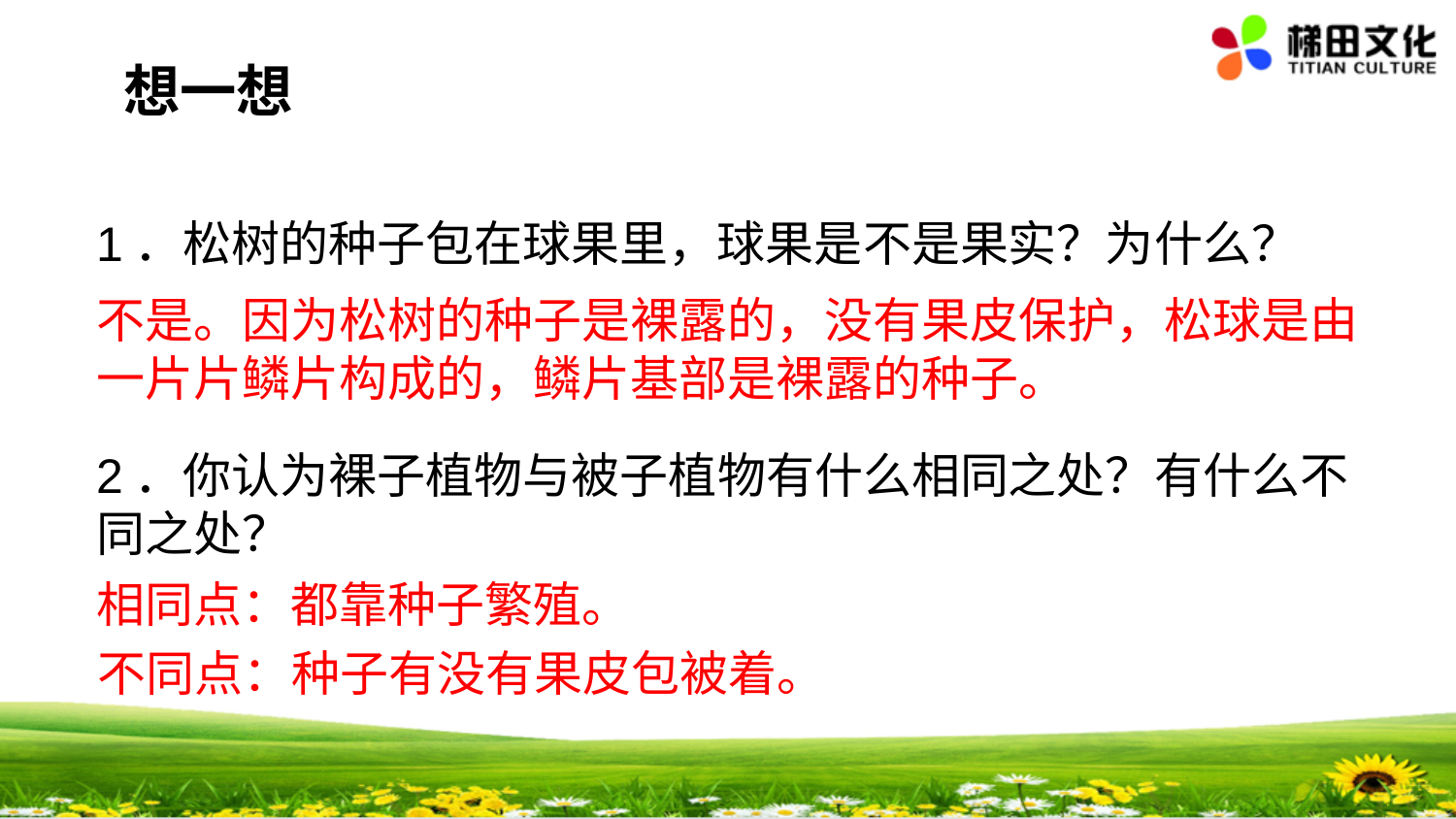

想一想
1．松树的种子包在球果里，球果是不是果实？为什么？
不是。因为松树的种子是裸露的，没有果皮保护，松球是由一片片鳞片构成的，鳞片基部是裸露的种子。
2．你认为裸子植物与被子植物有什么相同之处？有什么不同之处？
相同点：都靠种子繁殖。
不同点：种子有没有果皮包被着。